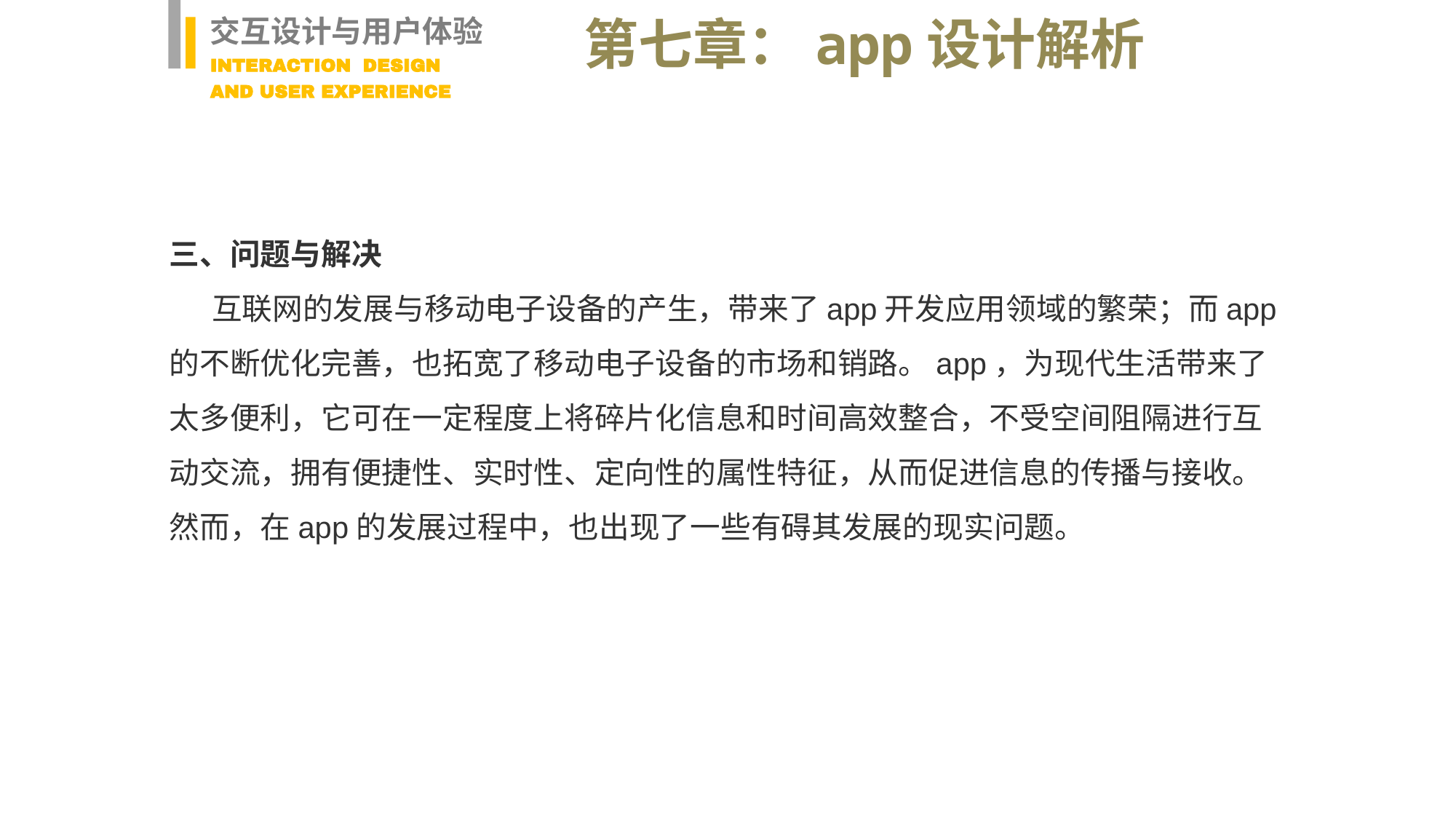

交互设计与用户体验
INTERACTION  DESIGN
AND USER EXPERIENCE
第七章：app设计解析

三、问题与解决
互联网的发展与移动电子设备的产生，带来了app开发应用领域的繁荣；而app的不断优化完善，也拓宽了移动电子设备的市场和销路。app，为现代生活带来了太多便利，它可在一定程度上将碎片化信息和时间高效整合，不受空间阻隔进行互动交流，拥有便捷性、实时性、定向性的属性特征，从而促进信息的传播与接收。然而，在app的发展过程中，也出现了一些有碍其发展的现实问题。